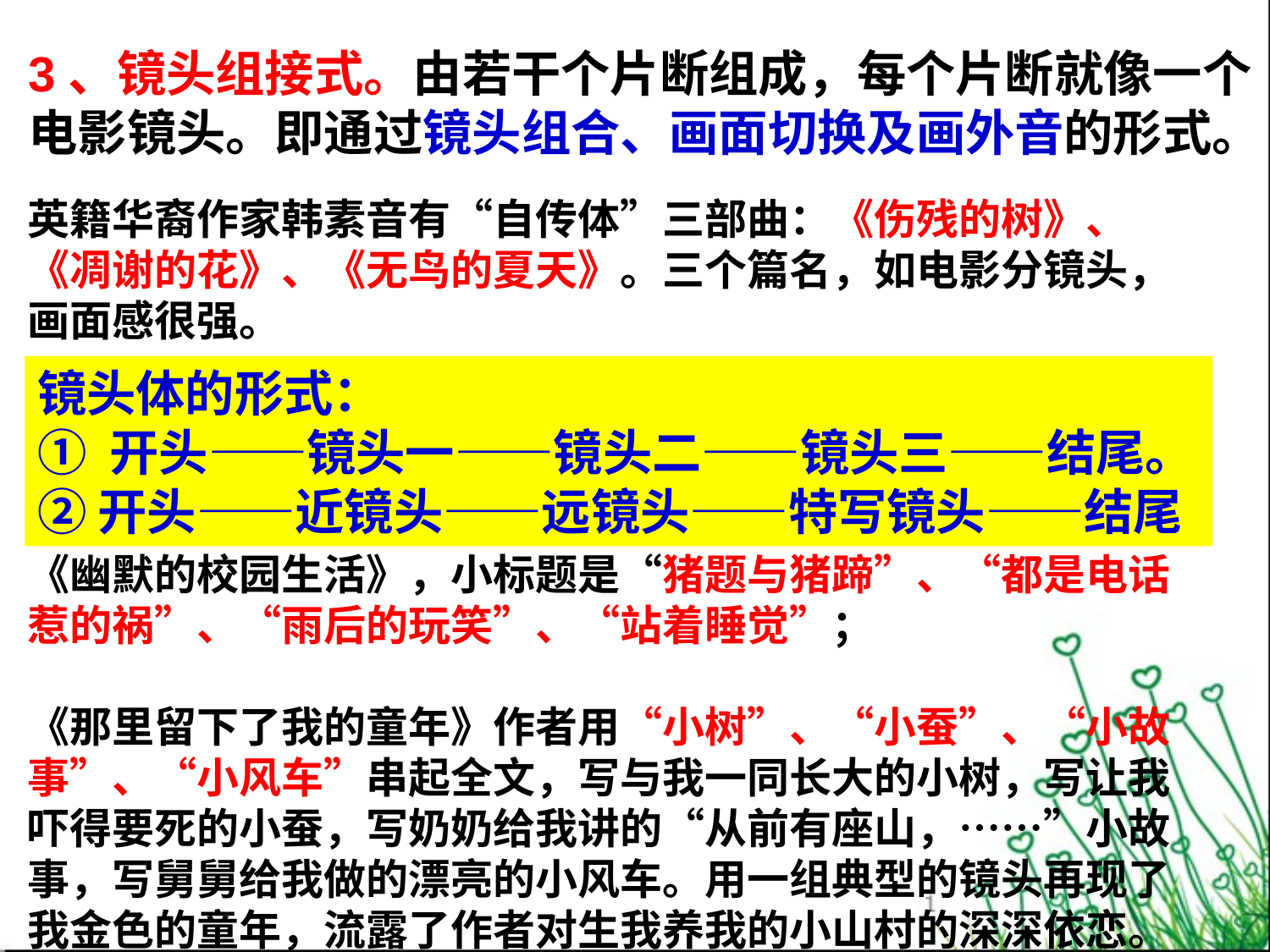

3、镜头组接式。由若干个片断组成，每个片断就像一个
电影镜头。即通过镜头组合、画面切换及画外音的形式。
英籍华裔作家韩素音有“自传体”三部曲：《伤残的树》、《凋谢的花》、《无鸟的夏天》。三个篇名，如电影分镜头，画面感很强。

《秋》用了三个小标题：蔚蓝的天空、高飞的小鸟、金黄的树叶。抓住最具代表性的特征，描绘出绚烂多彩的秋之美景。

《幽默的校园生活》，小标题是“猪题与猪蹄”、“都是电话惹的祸”、“雨后的玩笑”、“站着睡觉”；

《那里留下了我的童年》作者用“小树”、“小蚕”、“小故事”、“小风车”串起全文，写与我一同长大的小树，写让我吓得要死的小蚕，写奶奶给我讲的“从前有座山，……”小故事，写舅舅给我做的漂亮的小风车。用一组典型的镜头再现了我金色的童年，流露了作者对生我养我的小山村的深深依恋。
镜头体的形式：
① 开头——镜头一——镜头二——镜头三——结尾。② 开头——近镜头——远镜头——特写镜头——结尾